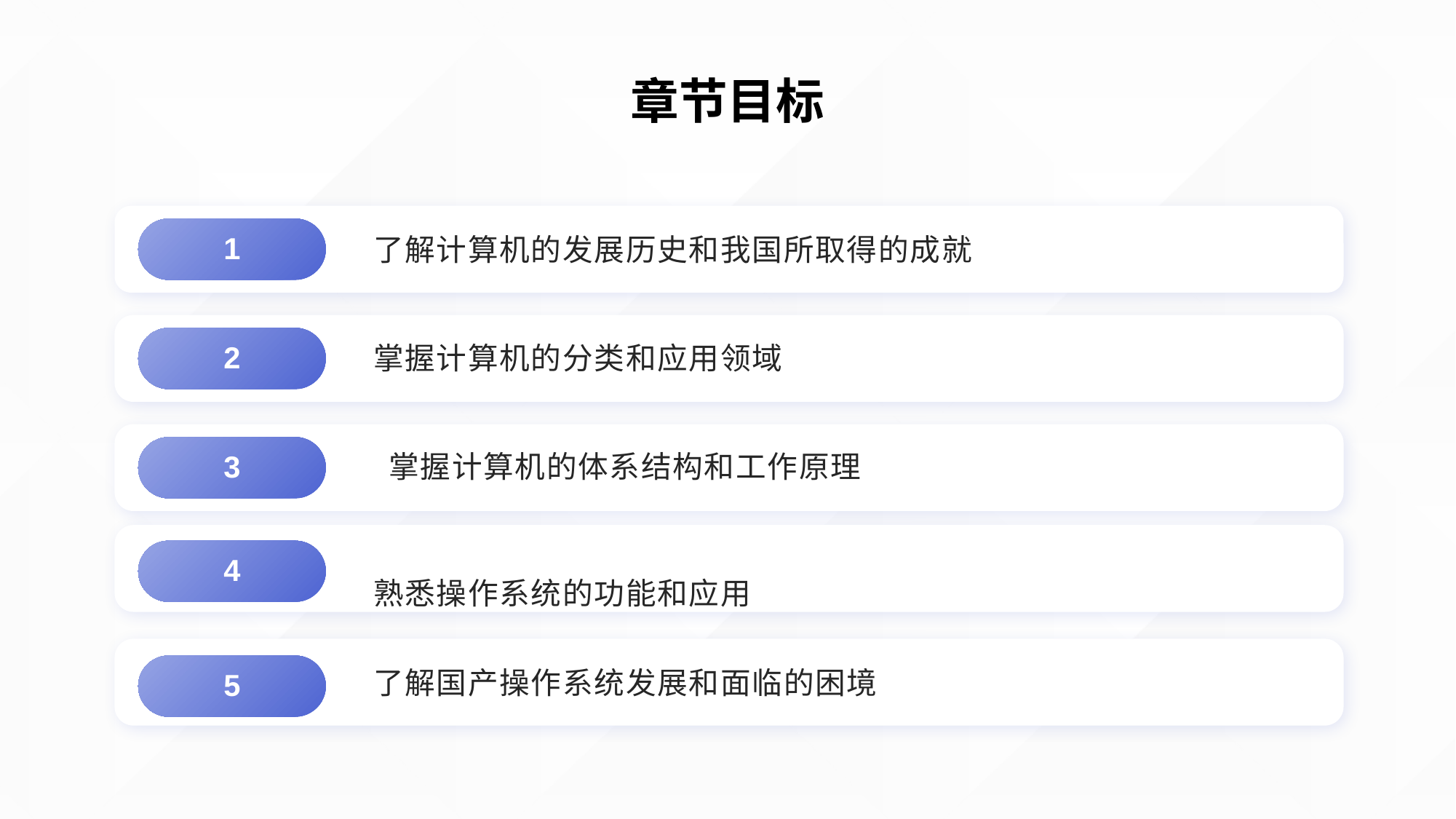

# 章节目标

了解计算机的发展历史和我国所取得的成就
1

掌握计算机的分类和应用领域
2

 掌握计算机的体系结构和工作原理
3

熟悉操作系统的功能和应用
4

了解国产操作系统发展和面临的困境
5